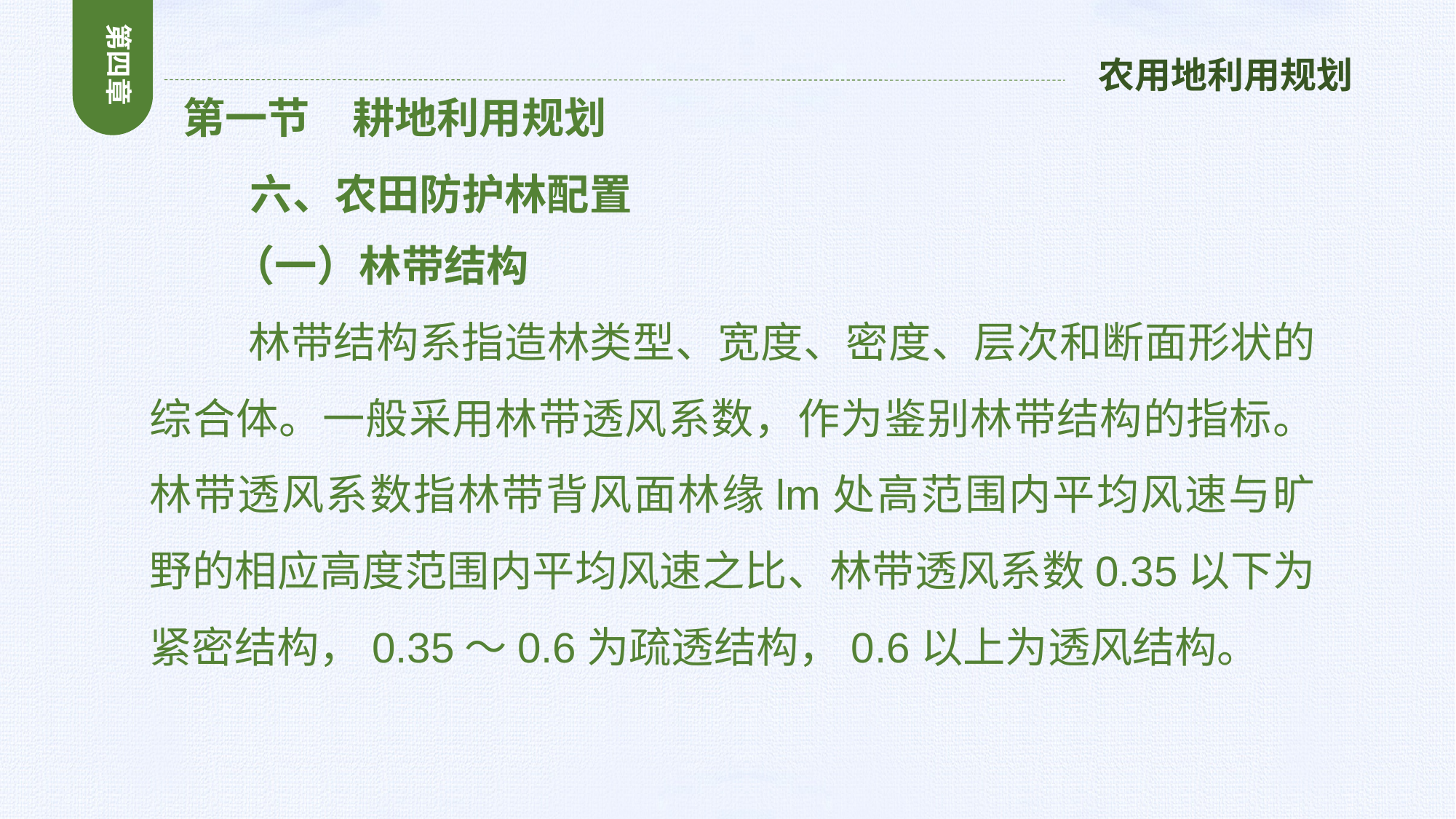

第四章
农用地利用规划
 第一节　耕地利用规划
        六、农田防护林配置

         （一）林带结构
         林带结构系指造林类型、宽度、密度、层次和断面形状的综合体。一般采用林带透风系数，作为鉴别林带结构的指标。林带透风系数指林带背风面林缘lm处高范围内平均风速与旷野的相应高度范围内平均风速之比、林带透风系数0.35以下为紧密结构，0.35～0.6为疏透结构，0.6以上为透风结构。